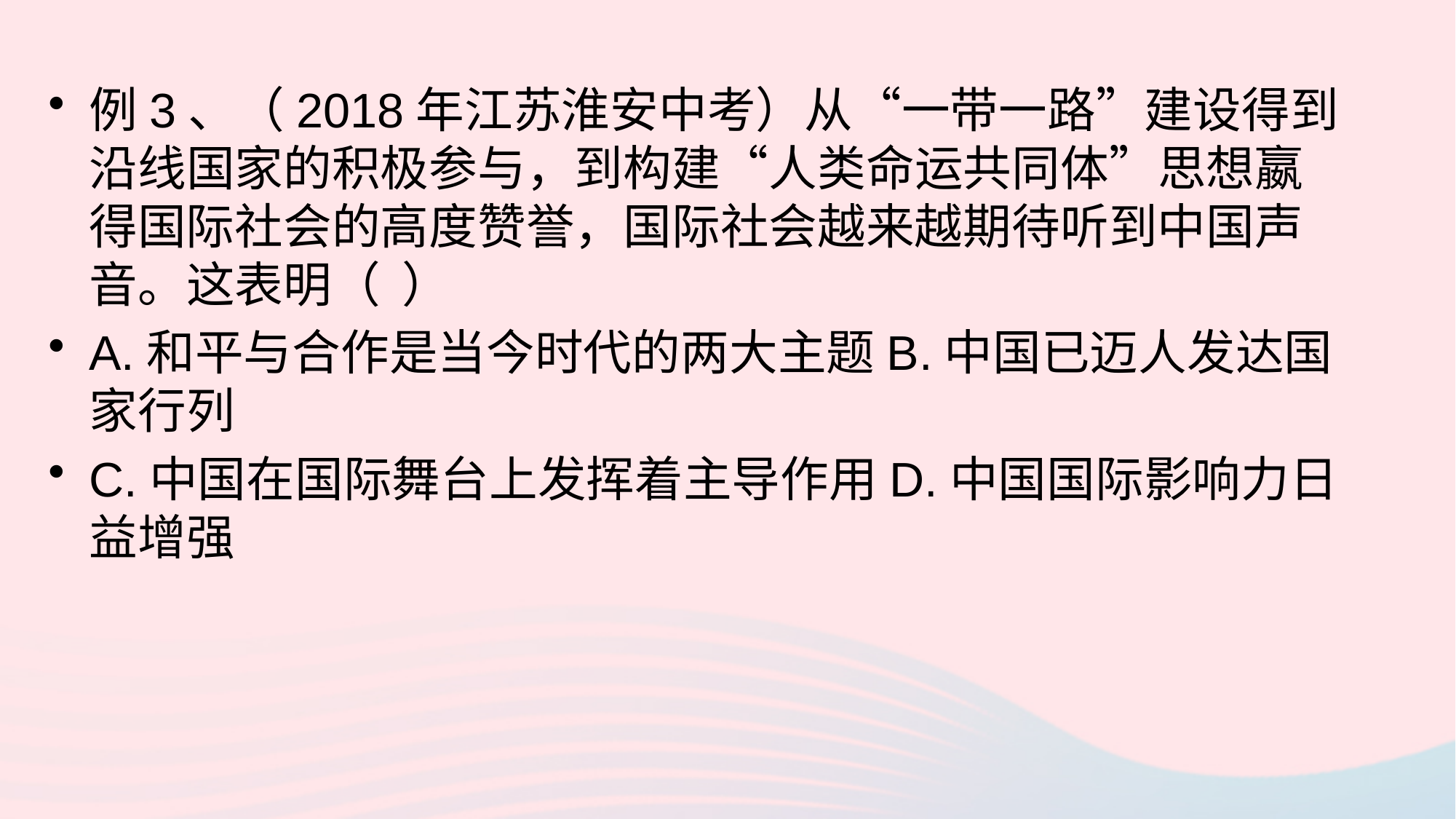

例3、（2018年江苏淮安中考）从“一带一路”建设得到沿线国家的积极参与，到构建“人类命运共同体”思想嬴得国际社会的高度赞誉，国际社会越来越期待听到中国声音。这表明（  ）
A.和平与合作是当今时代的两大主题B.中国已迈人发达国家行列
C.中国在国际舞台上发挥着主导作用D.中国国际影响力日益增强